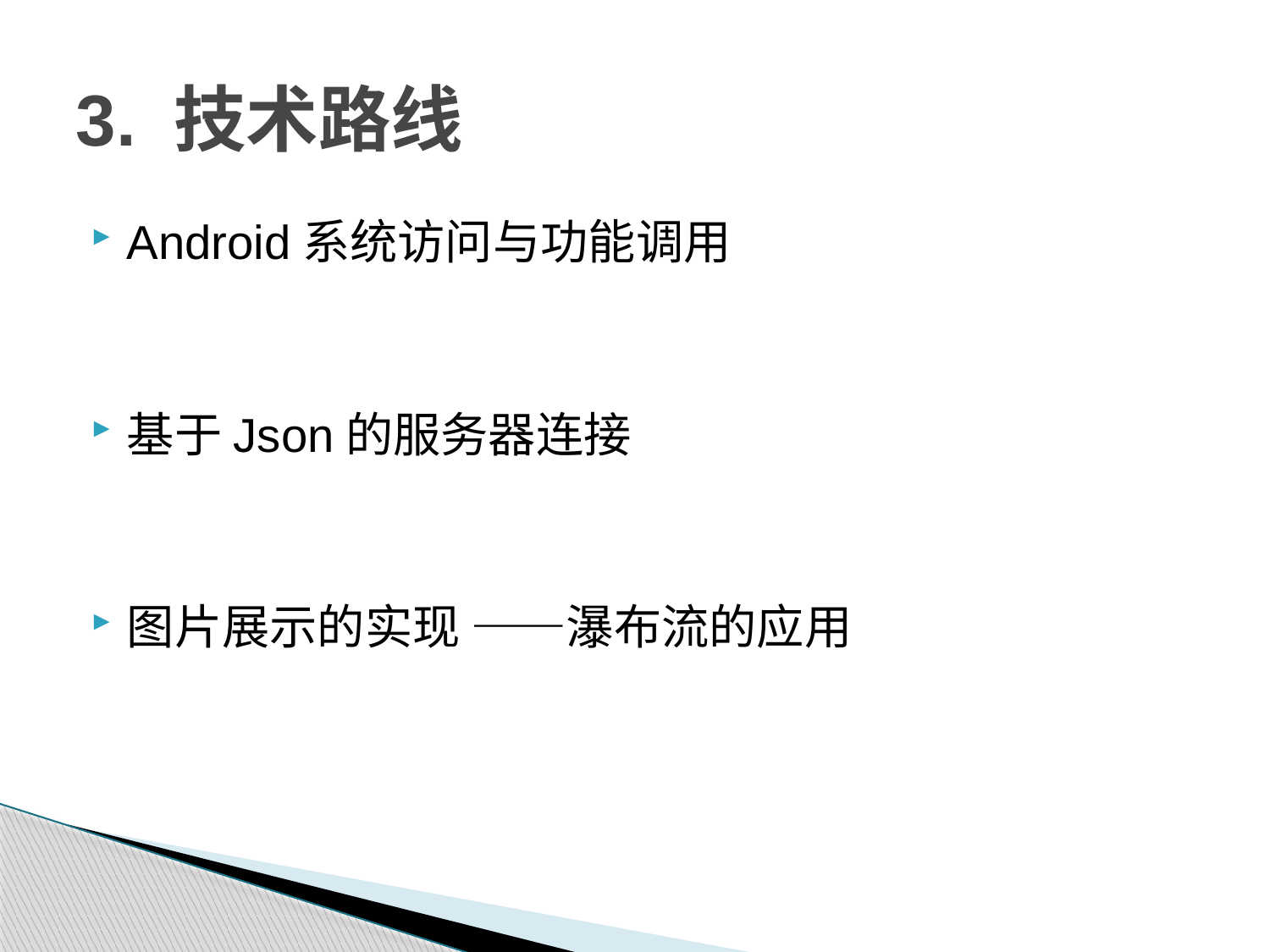

# 3. 技术路线
Android系统访问与功能调用

基于Json的服务器连接

图片展示的实现 ——瀑布流的应用